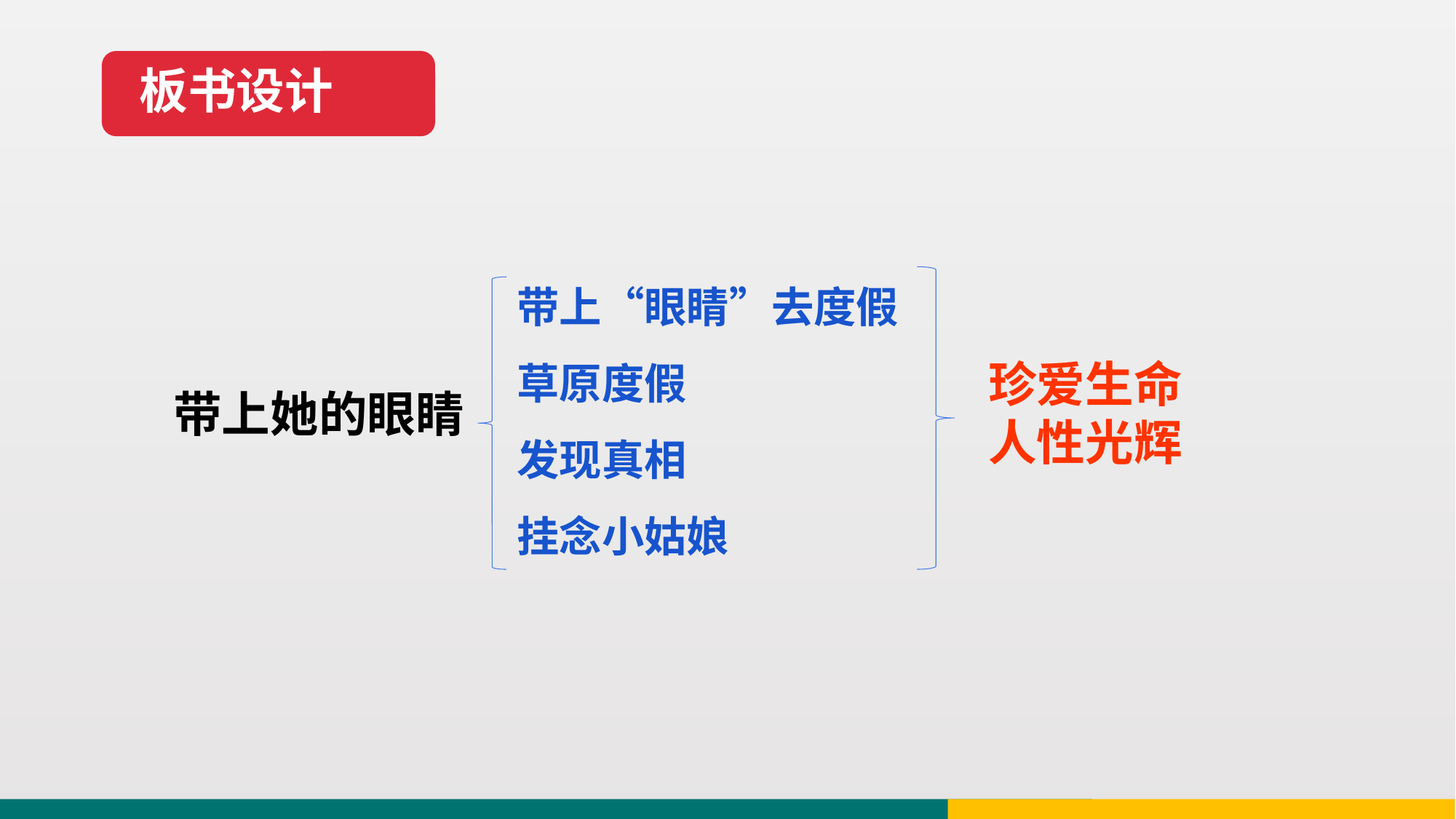

板书设计
带上“眼睛”去度假
草原度假
发现真相
挂念小姑娘

珍爱生命
人性光辉
带上她的眼睛